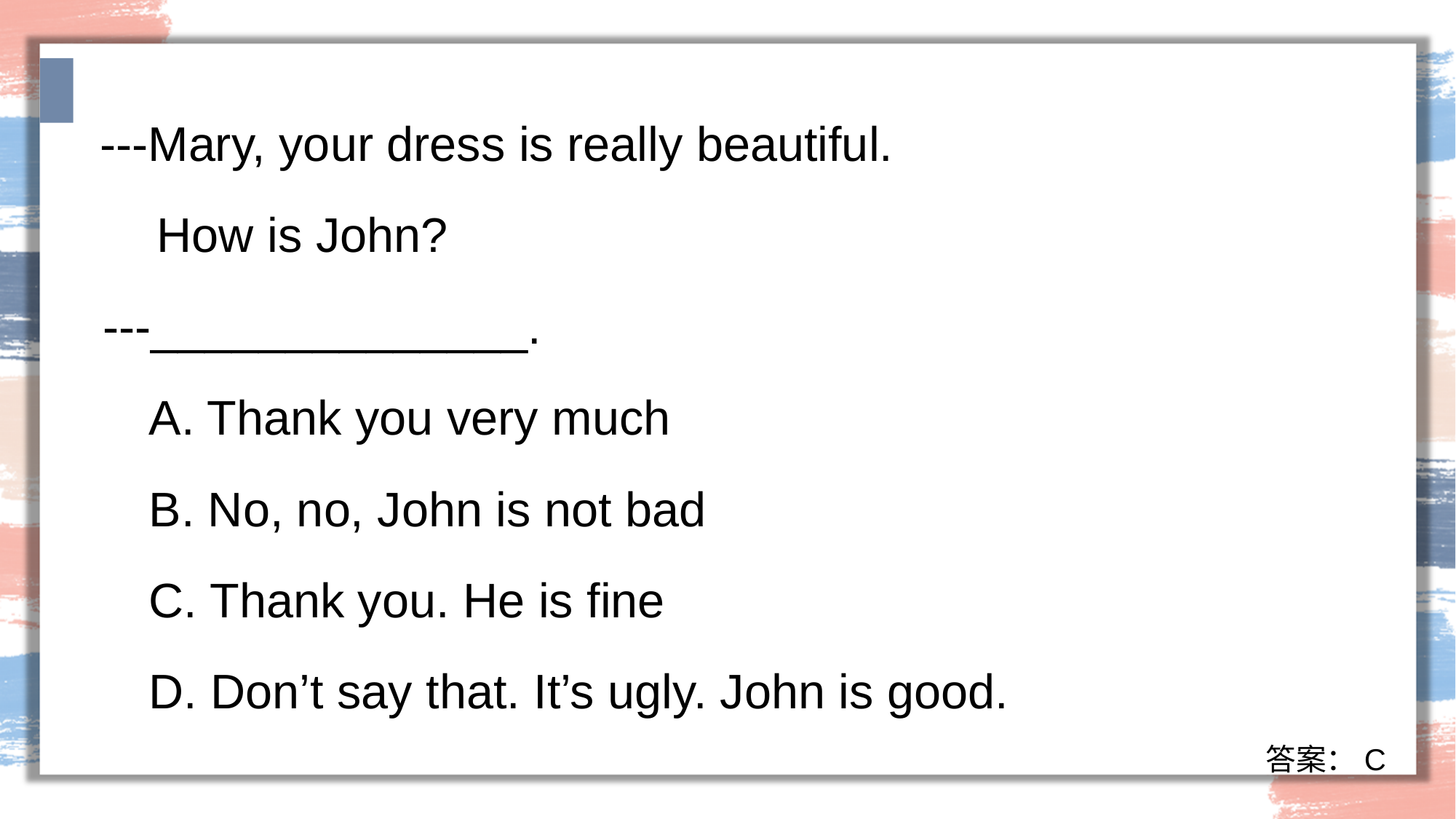

---Mary, your dress is really beautiful.
      How is John?
  ---______________.
	A. Thank you very much
	B. No, no, John is not bad
	C. Thank you. He is fine
	D. Don’t say that. It’s ugly. John is good.
答案：C